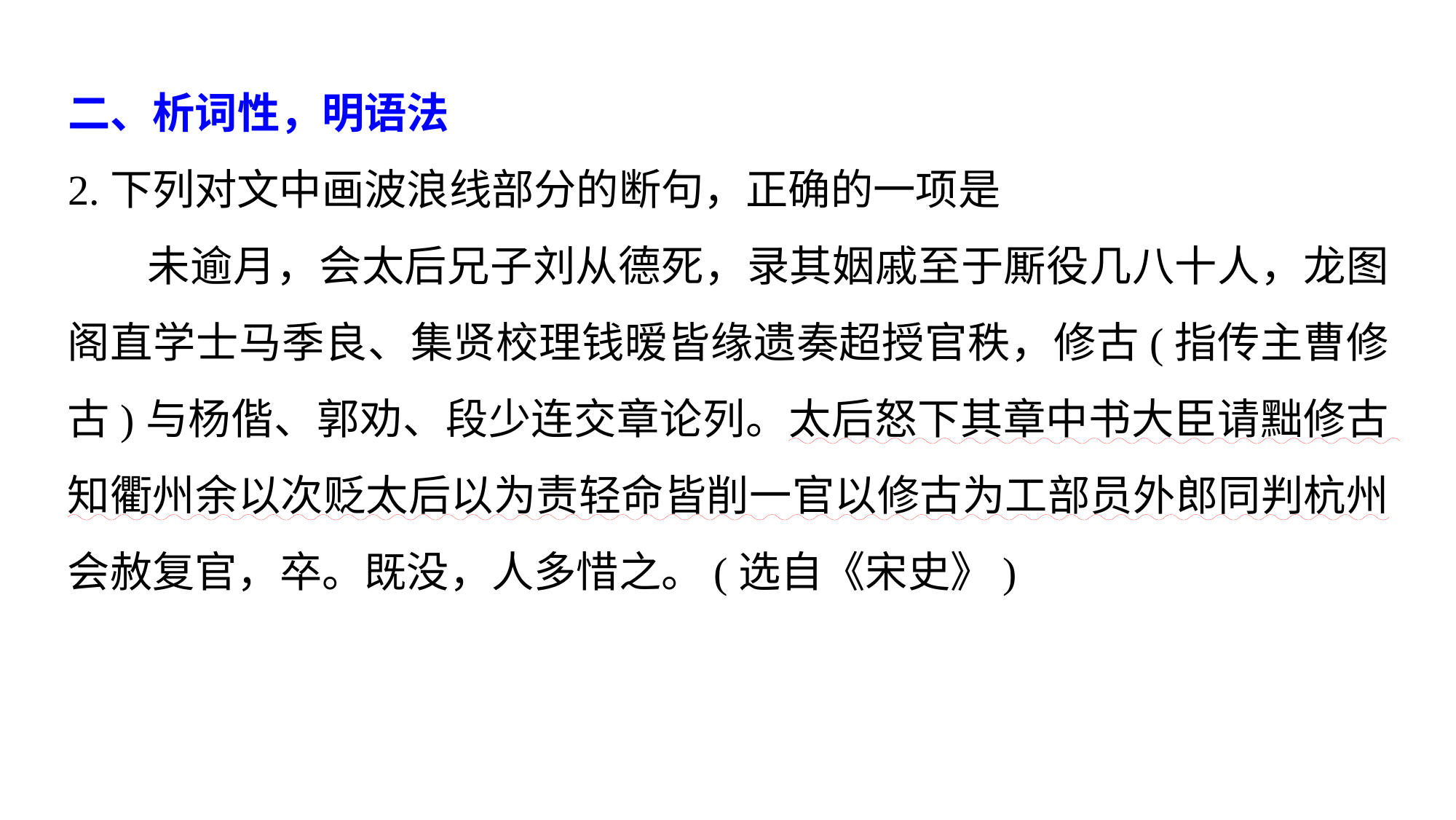

二、析词性，明语法
2.下列对文中画波浪线部分的断句，正确的一项是
       未逾月，会太后兄子刘从德死，录其姻戚至于厮役几八十人，龙图阁直学士马季良、集贤校理钱暧皆缘遗奏超授官秩，修古(指传主曹修古)与杨偕、郭劝、段少连交章论列。太后怒下其章中书大臣请黜修古知衢州余以次贬太后以为责轻命皆削一官以修古为工部员外郎同判杭州会赦复官，卒。既没，人多惜之。(选自《宋史》)